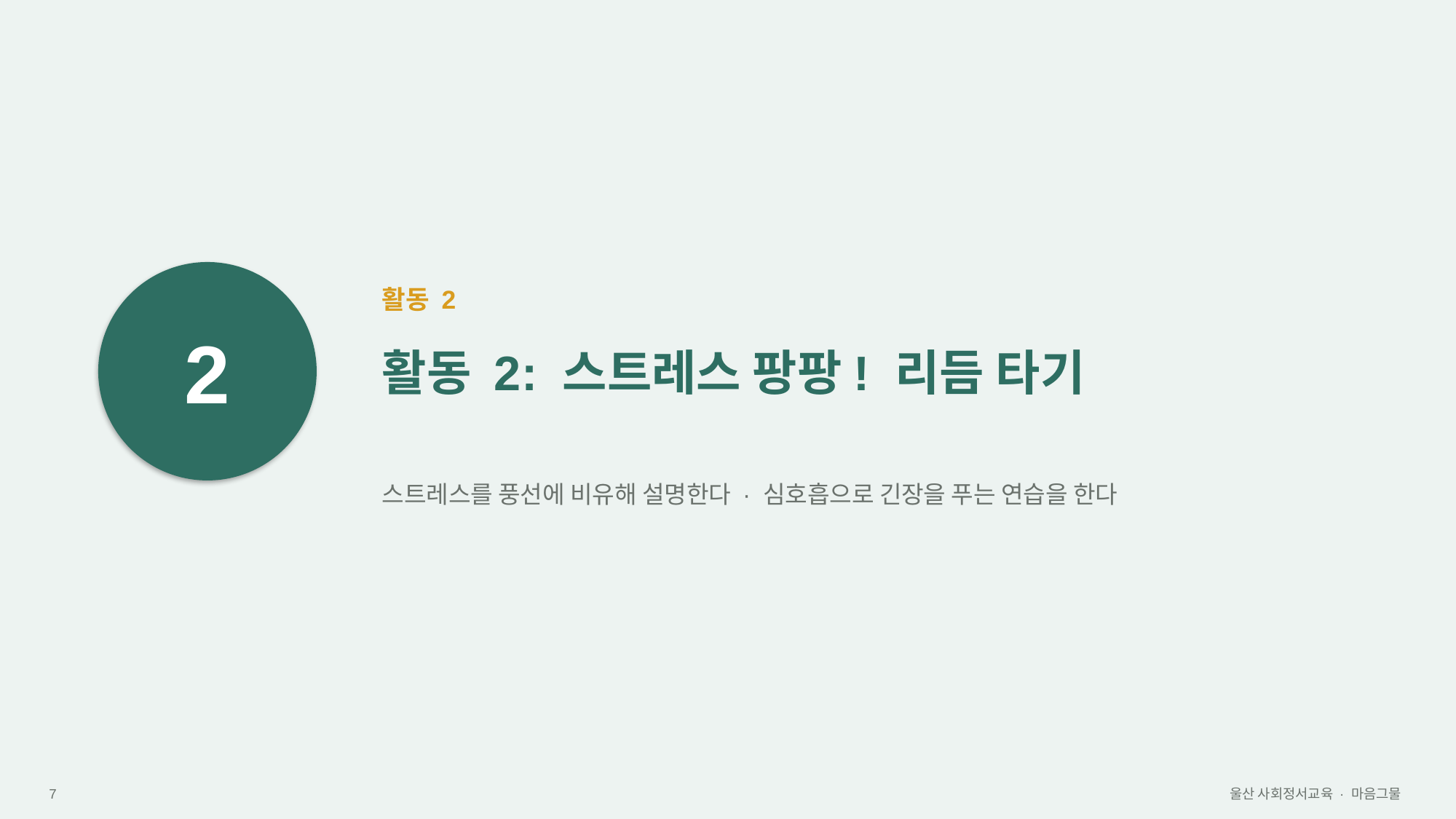

2
활동 2
활동 2: 스트레스 팡팡! 리듬 타기
스트레스를 풍선에 비유해 설명한다 · 심호흡으로 긴장을 푸는 연습을 한다
7
울산 사회정서교육 · 마음그물